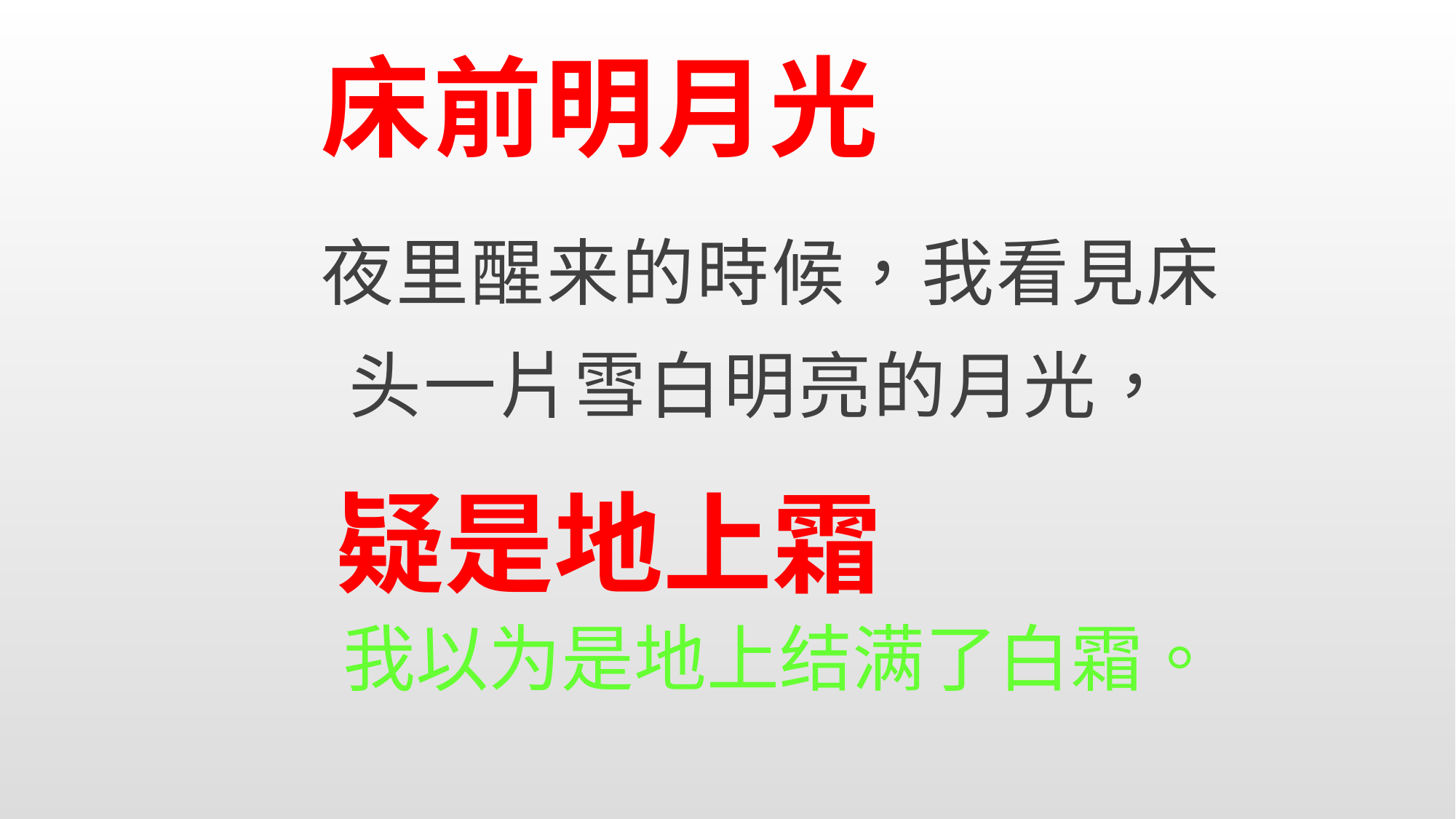

# 床前明月光
夜里醒来的時候，我看見床头一片雪白明亮的月光，
疑是地上霜
我以为是地上结满了白霜。